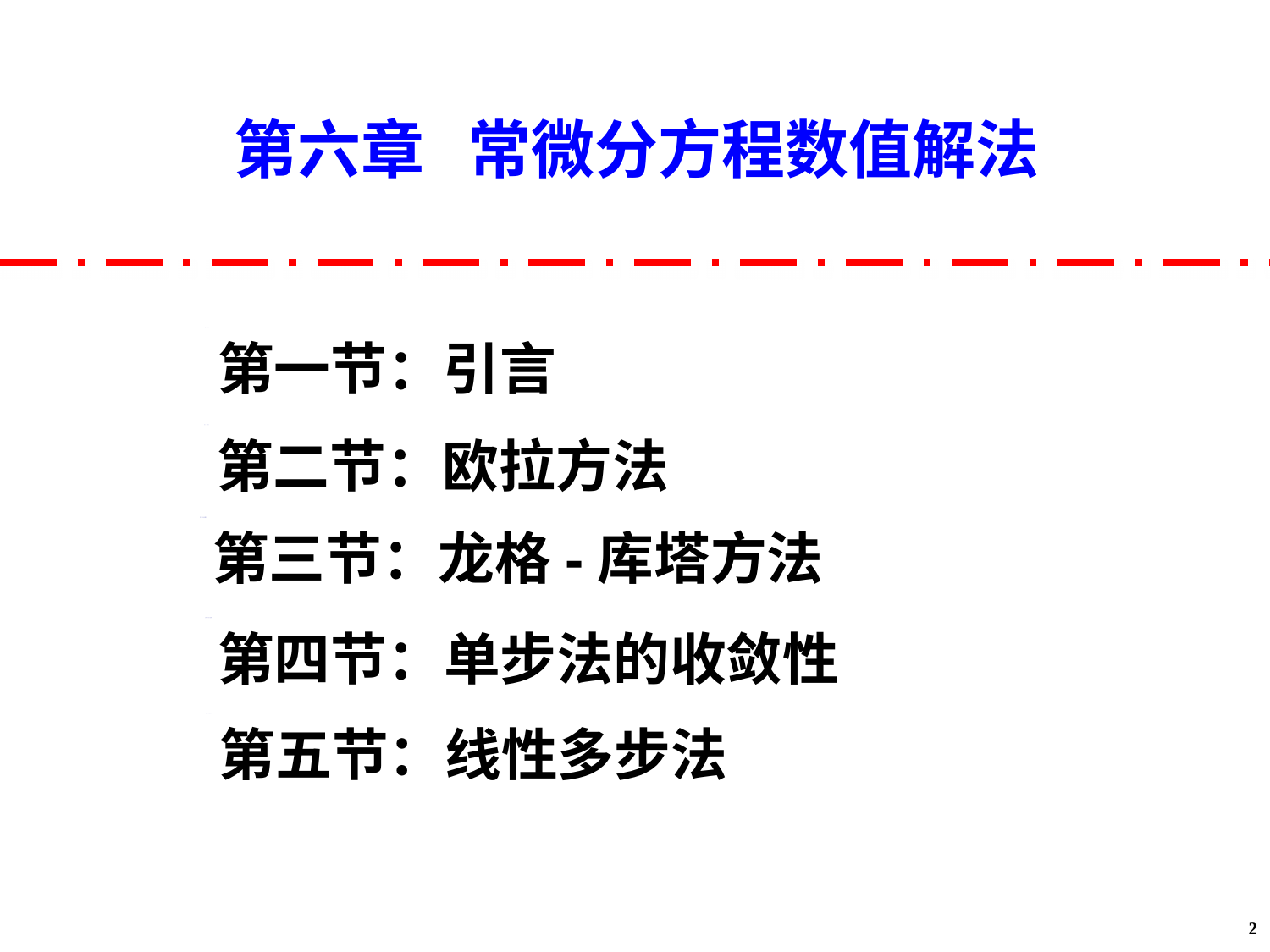

第六章   常微分方程数值解法
第一节：引言
第二节：欧拉方法
第三节：龙格-库塔方法
第四节：单步法的收敛性
第五节：线性多步法
2